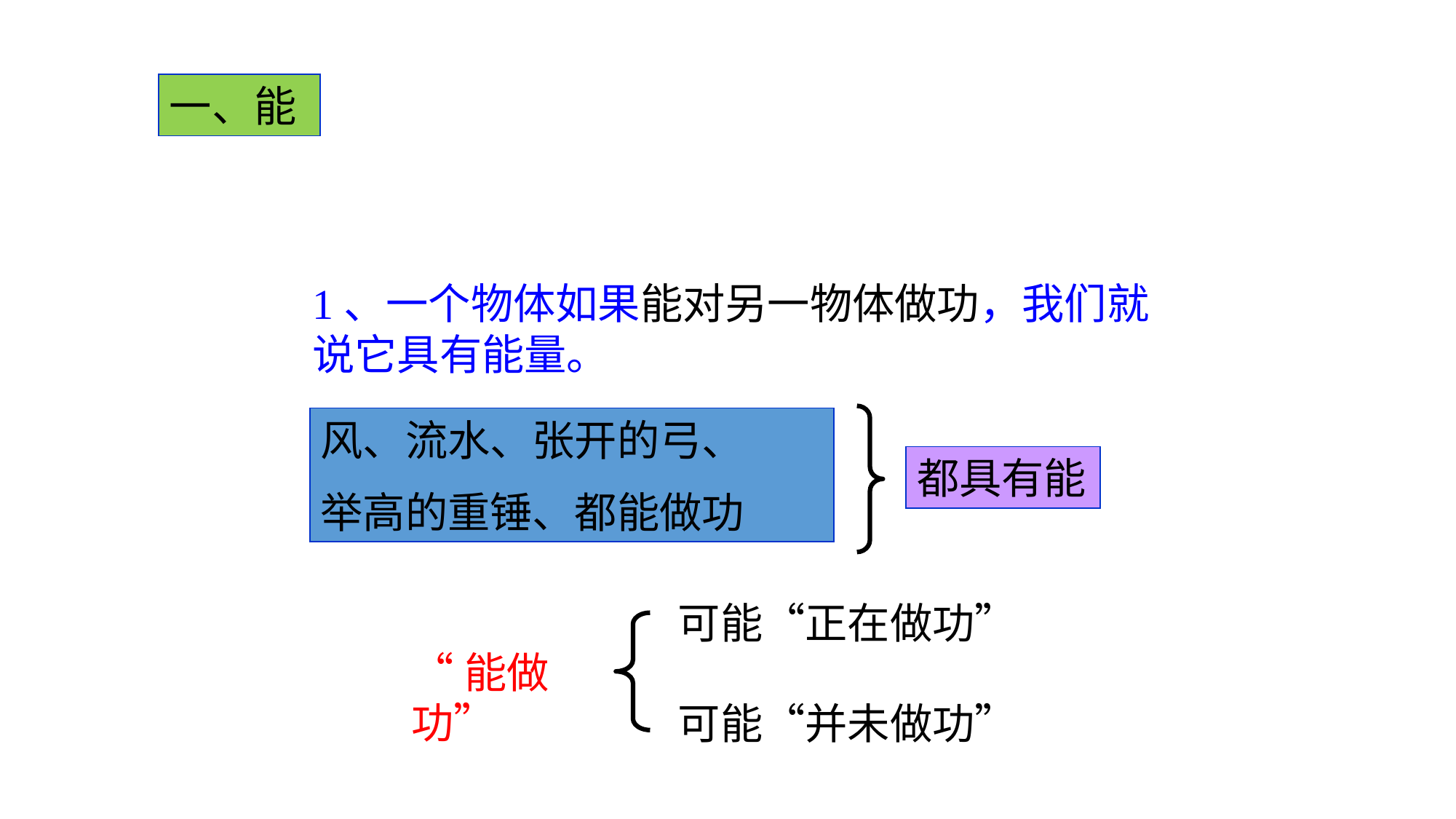

一、能
1、一个物体如果能对另一物体做功，我们就说它具有能量。

风、流水、张开的弓、
举高的重锤、都能做功
都具有能
可能“正在做功”

“能做功”
可能“并未做功”